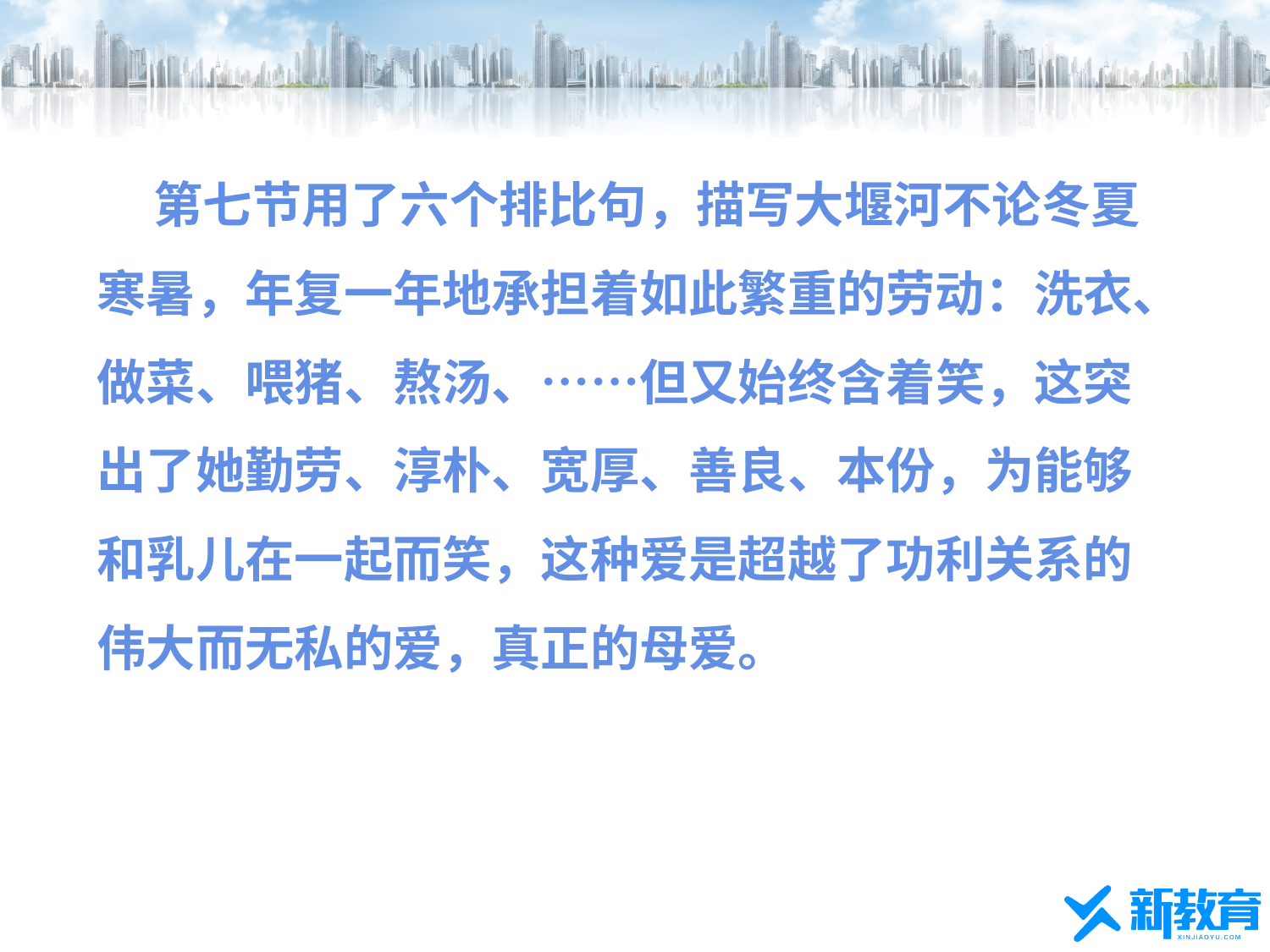

第七节用了六个排比句，描写大堰河不论冬夏寒暑，年复一年地承担着如此繁重的劳动：洗衣、做菜、喂猪、熬汤、……但又始终含着笑，这突出了她勤劳、淳朴、宽厚、善良、本份，为能够和乳儿在一起而笑，这种爱是超越了功利关系的伟大而无私的爱，真正的母爱。